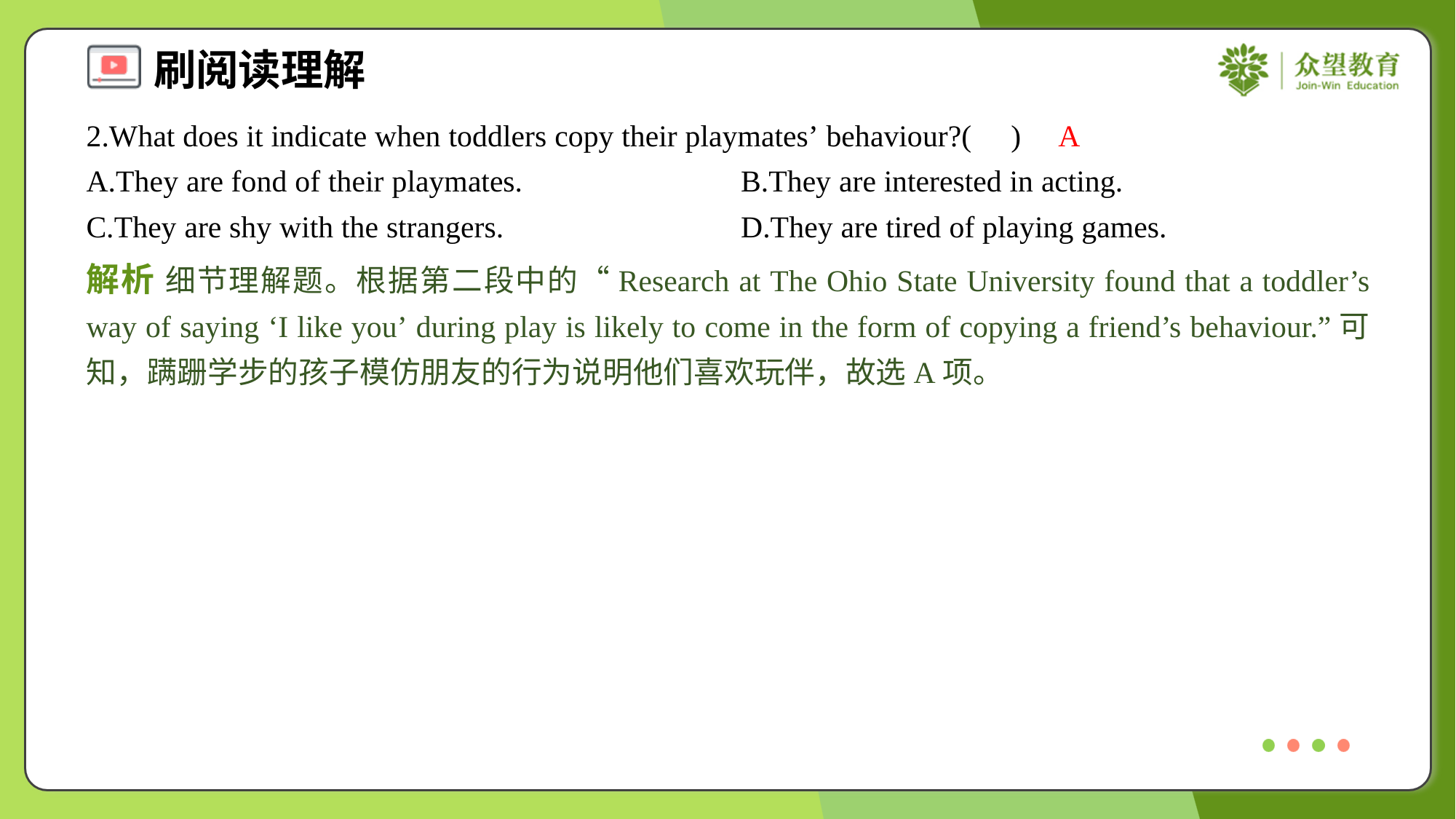

2.What does it indicate when toddlers copy their playmates’ behaviour?(     )
A
A.They are fond of their playmates.	B.They are interested in acting.
C.They are shy with the strangers.	D.They are tired of playing games.
解析 细节理解题。根据第二段中的“Research at The Ohio State University found that a toddler’s way of saying ‘I like you’ during play is likely to come in the form of copying a friend’s behaviour.”可知，蹒跚学步的孩子模仿朋友的行为说明他们喜欢玩伴，故选A项。